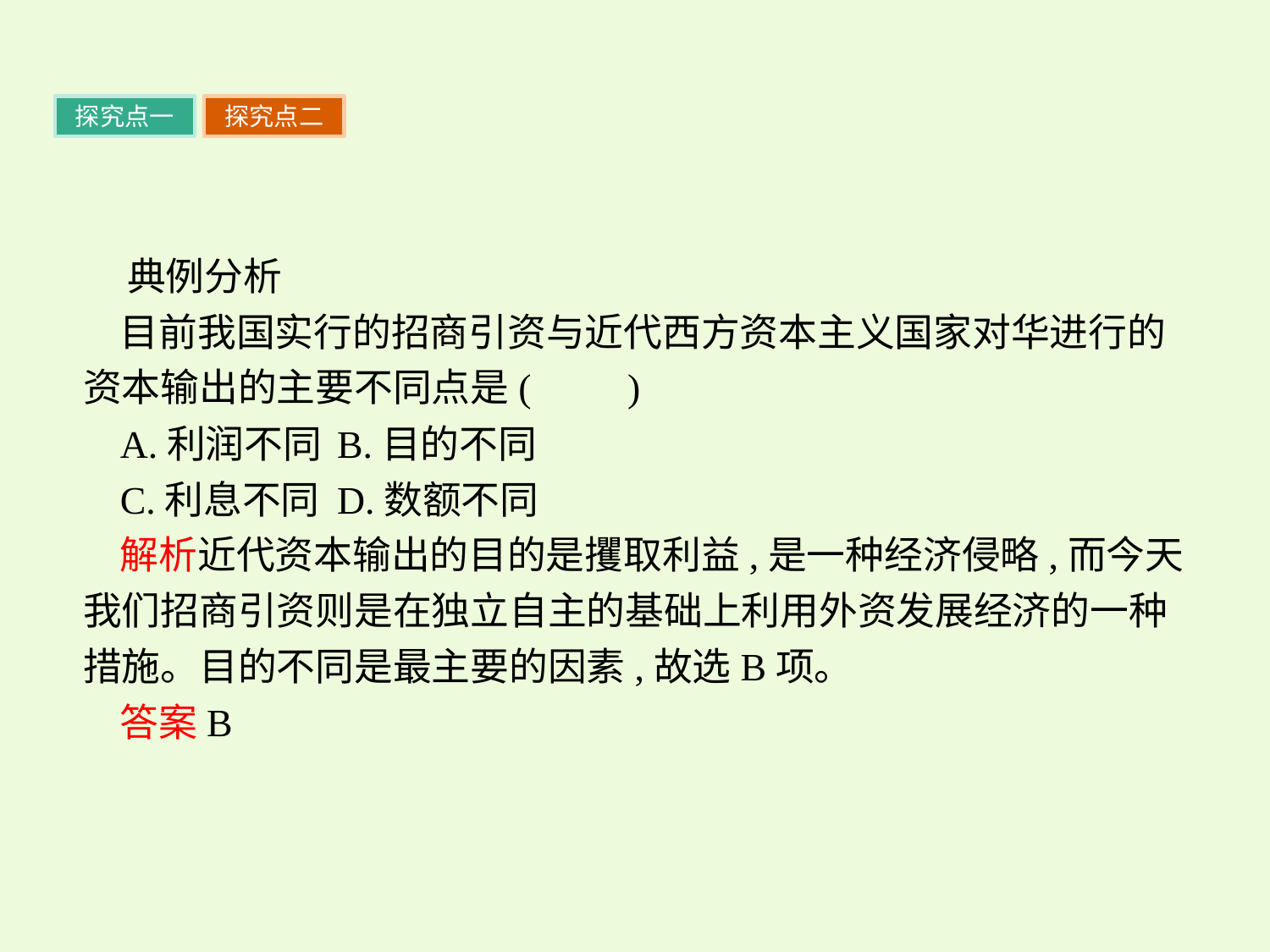

探究点一
探究点二
    典例分析
目前我国实行的招商引资与近代西方资本主义国家对华进行的资本输出的主要不同点是(　　)
A.利润不同	B.目的不同
C.利息不同	D.数额不同
解析近代资本输出的目的是攫取利益,是一种经济侵略,而今天我们招商引资则是在独立自主的基础上利用外资发展经济的一种措施。目的不同是最主要的因素,故选B项。
答案B